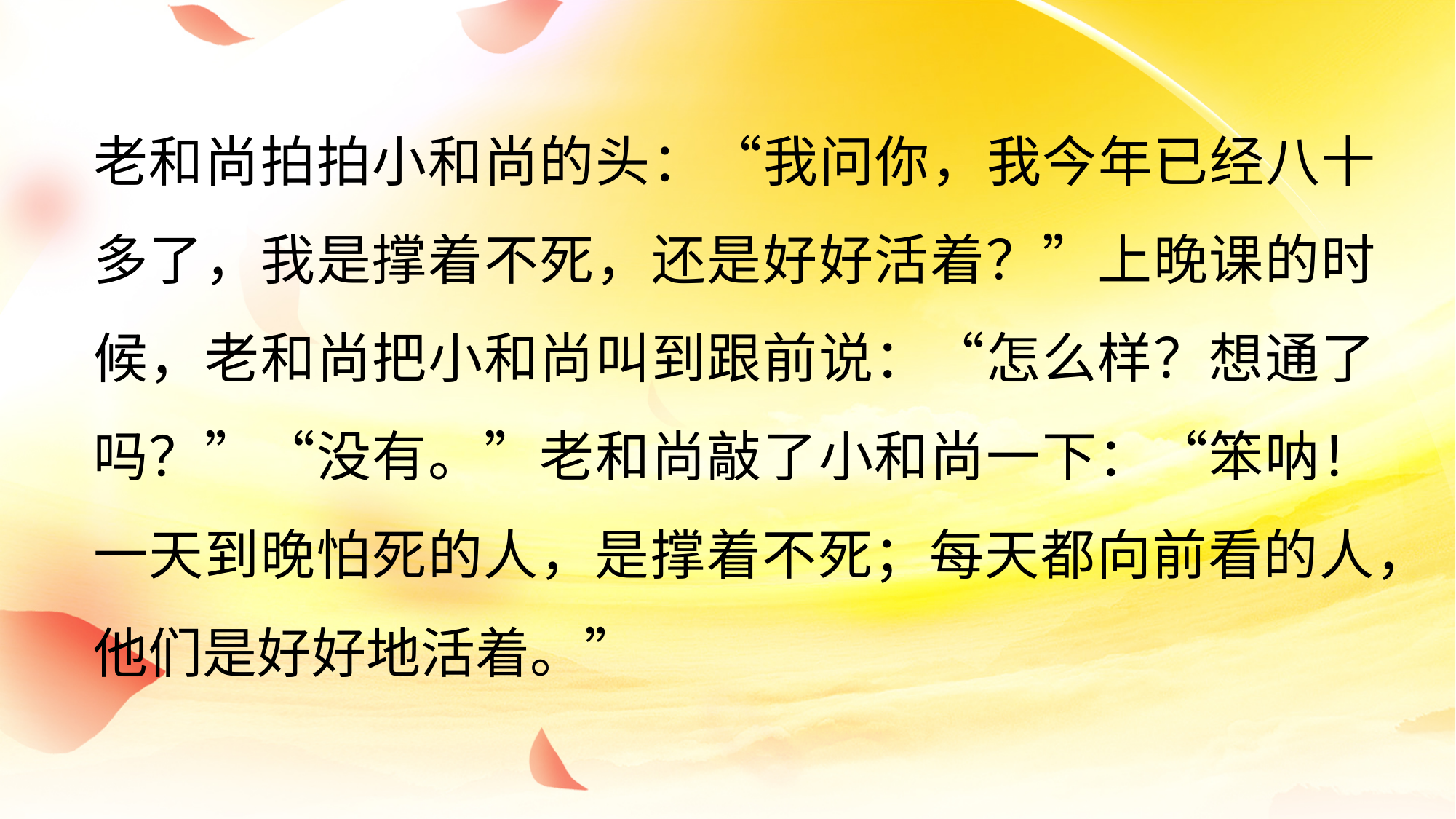

老和尚拍拍小和尚的头：“我问你，我今年已经八十多了，我是撑着不死，还是好好活着？”上晚课的时候，老和尚把小和尚叫到跟前说：“怎么样？想通了吗？”“没有。”老和尚敲了小和尚一下：“笨呐！一天到晚怕死的人，是撑着不死；每天都向前看的人，他们是好好地活着。”